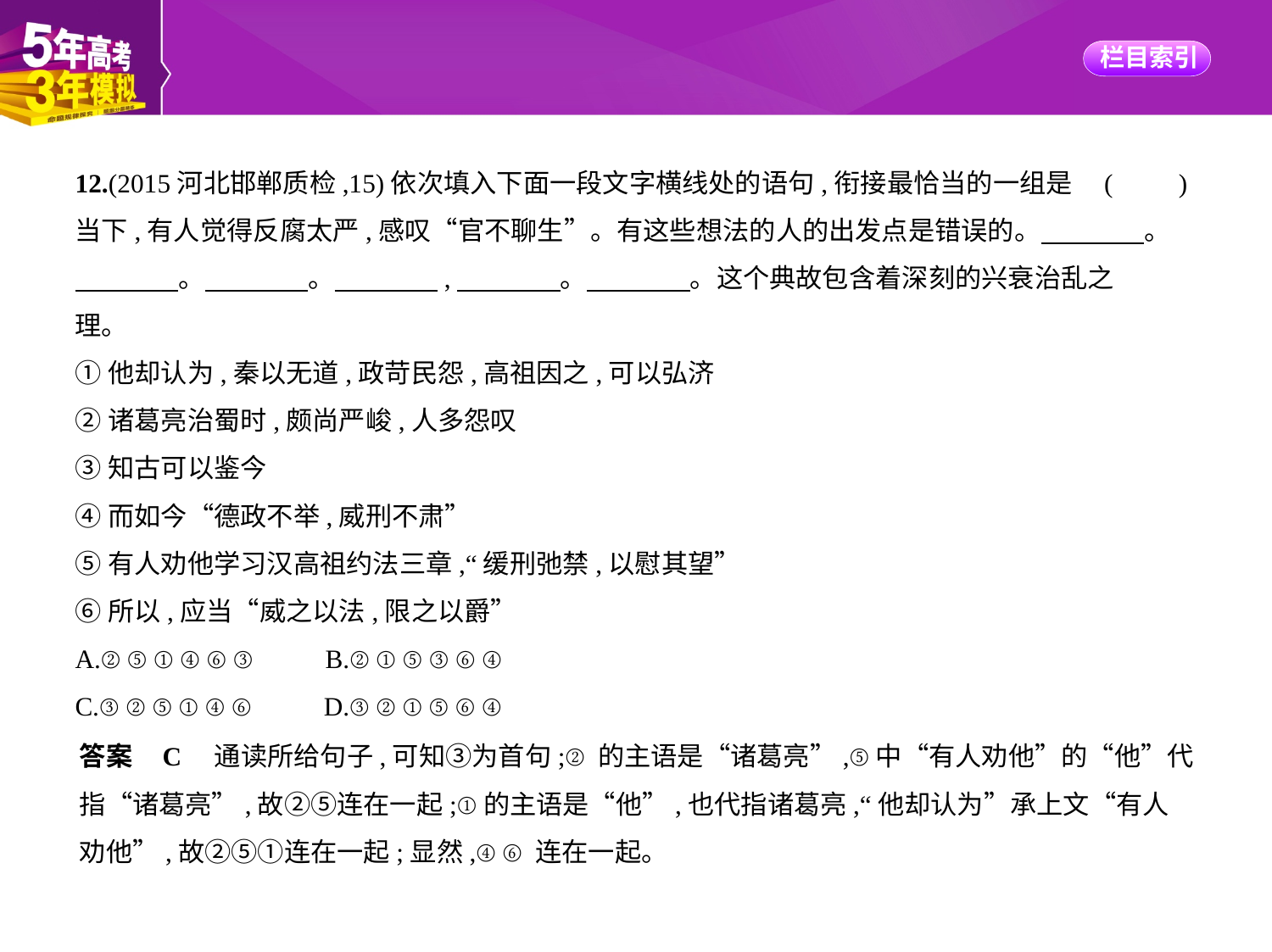

12.(2015河北邯郸质检,15)依次填入下面一段文字横线处的语句,衔接最恰当的一组是 (　　)
当下,有人觉得反腐太严,感叹“官不聊生”。有这些想法的人的出发点是错误的。　　　    。
　　　    。　　　    。　　　    ,　　　    。　　　    。这个典故包含着深刻的兴衰治乱之
理。
①他却认为,秦以无道,政苛民怨,高祖因之,可以弘济
②诸葛亮治蜀时,颇尚严峻,人多怨叹
③知古可以鉴今
④而如今“德政不举,威刑不肃”
⑤有人劝他学习汉高祖约法三章,“缓刑弛禁,以慰其望”
⑥所以,应当“威之以法,限之以爵”
A.②⑤①④⑥③　　B.②①⑤③⑥④
C.③②⑤①④⑥　　D.③②①⑤⑥④
答案    C　通读所给句子,可知③为首句;②的主语是“诸葛亮”,⑤中“有人劝他”的“他”代
指“诸葛亮”,故②⑤连在一起;①的主语是“他”,也代指诸葛亮,“他却认为”承上文“有人
劝他”,故②⑤①连在一起;显然,④⑥连在一起。